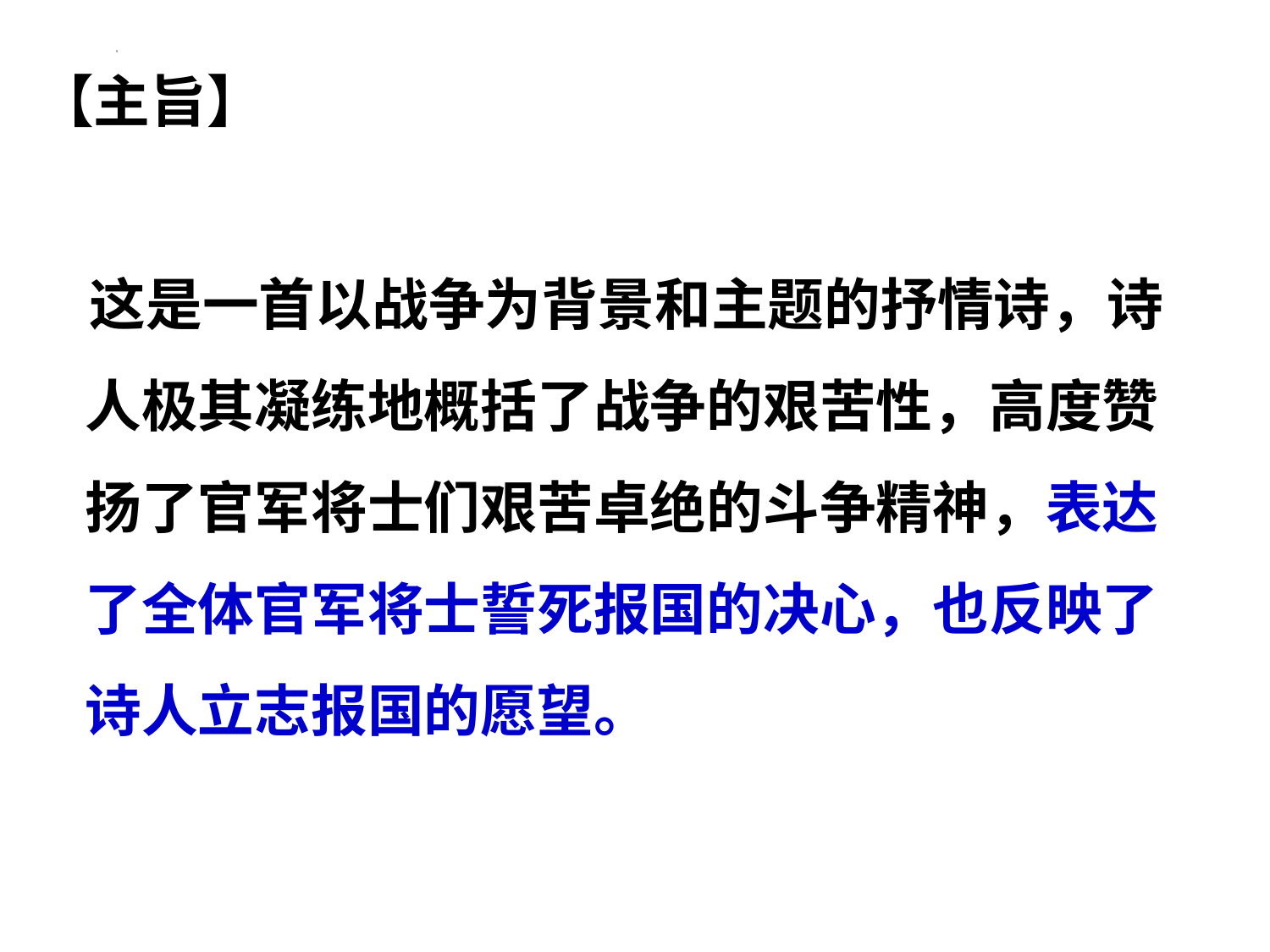

【主旨】

   这是一首以战争为背景和主题的抒情诗，诗人极其凝练地概括了战争的艰苦性，高度赞扬了官军将士们艰苦卓绝的斗争精神，表达了全体官军将士誓死报国的决心，也反映了诗人立志报国的愿望。